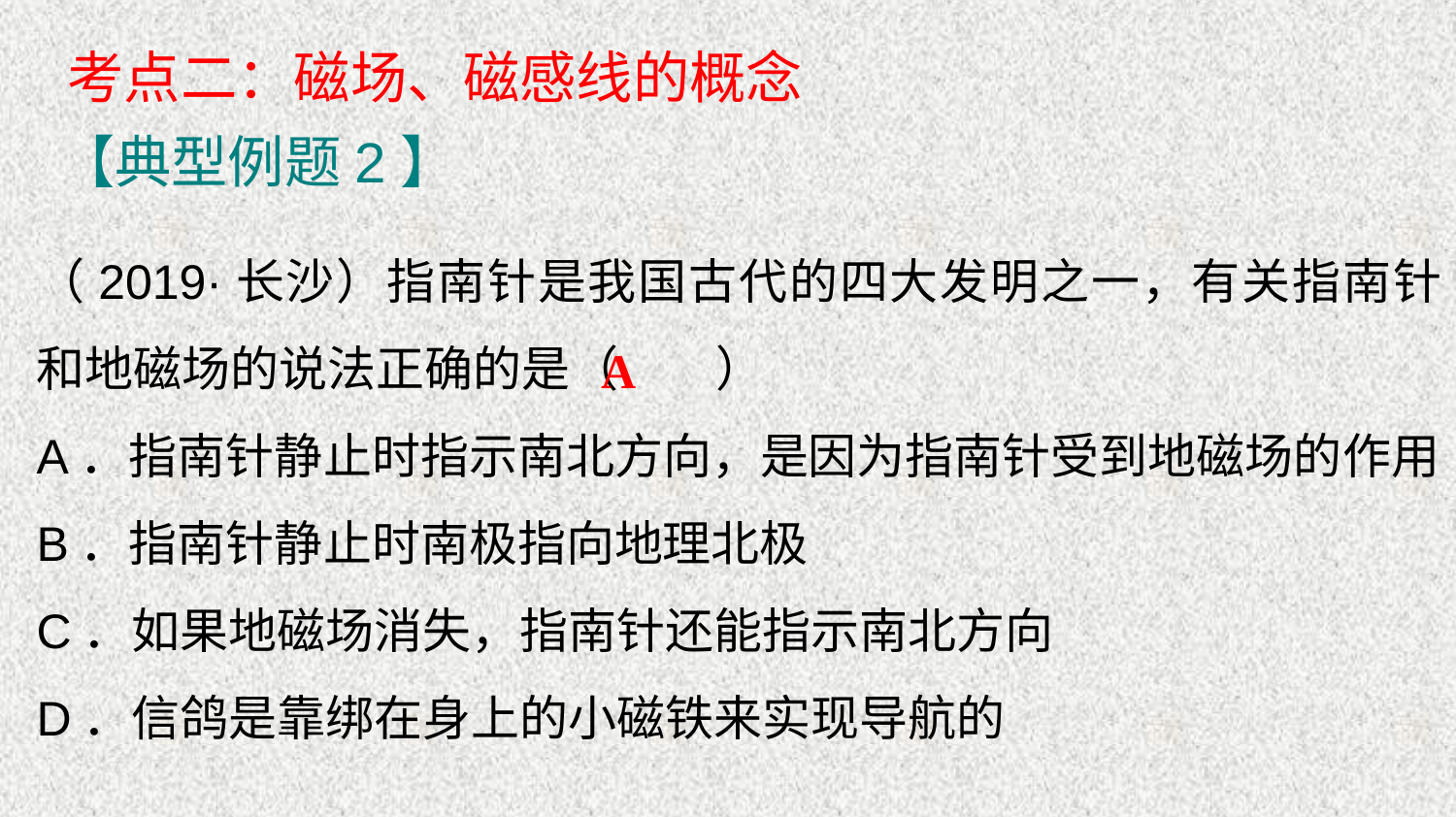

考点二：磁场、磁感线的概念
【典型例题2】
（2019·长沙）指南针是我国古代的四大发明之一，有关指南针和地磁场的说法正确的是（　　）
A．指南针静止时指示南北方向，是因为指南针受到地磁场的作用B．指南针静止时南极指向地理北极
C．如果地磁场消失，指南针还能指示南北方向
D．信鸽是靠绑在身上的小磁铁来实现导航的
A